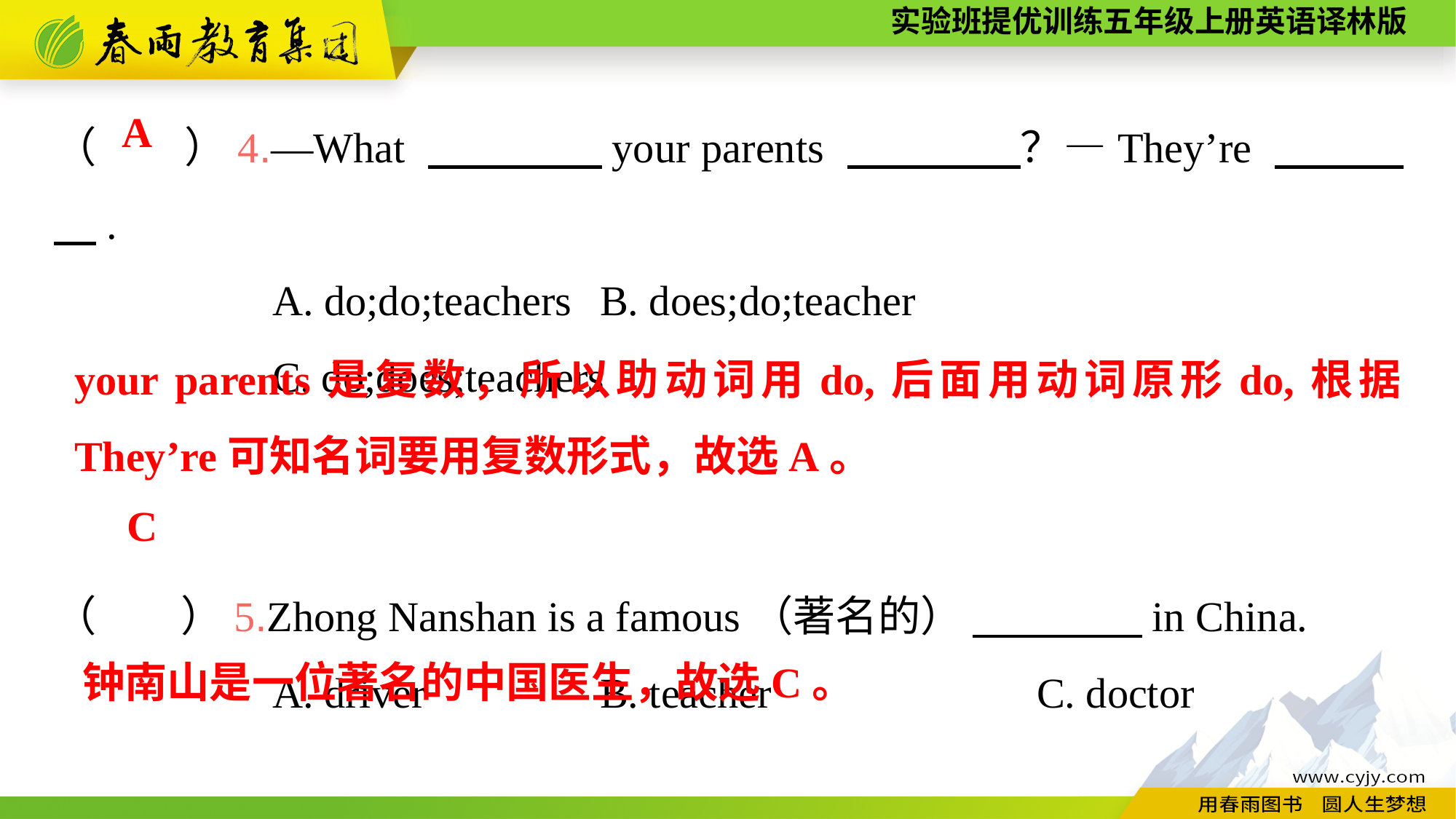

（　　）4.—What 　　　　your parents 　　　　？—They’re 　　　　.
		A. do;do;teachers	B. does;do;teacher
		C. do;does;teachers

（　　）5.Zhong Nanshan is a famous（著名的） 　　　　in China.
		A. driver		B. teacher			C. doctor
A
your parents是复数，所以助动词用do,后面用动词原形do,根据They’re可知名词要用复数形式，故选A。
C
钟南山是一位著名的中国医生，故选C。